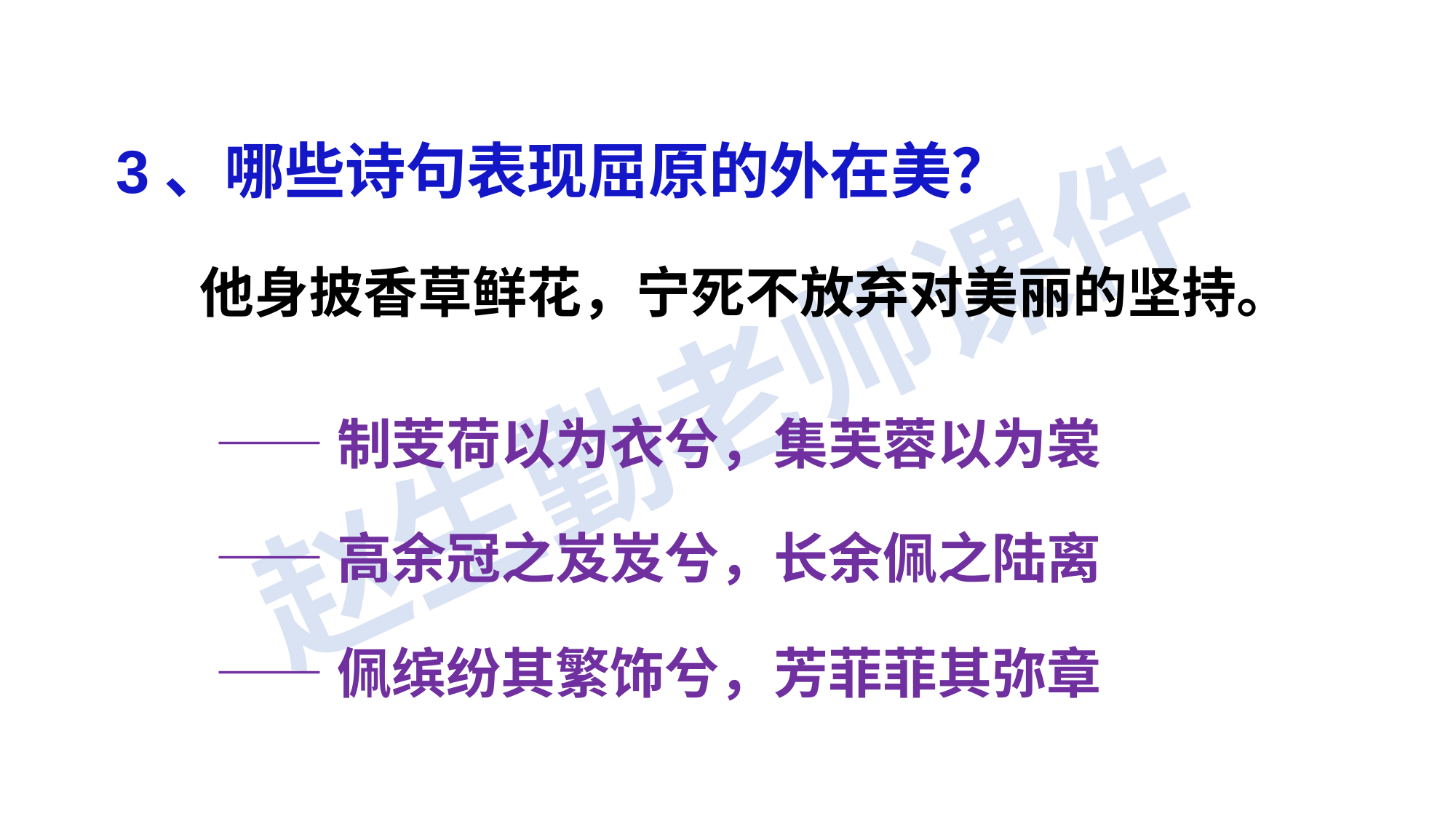

3、哪些诗句表现屈原的外在美？
   他身披香草鲜花，宁死不放弃对美丽的坚持。
——制芰荷以为衣兮，集芙蓉以为裳
——高余冠之岌岌兮，长余佩之陆离
——佩缤纷其繁饰兮，芳菲菲其弥章